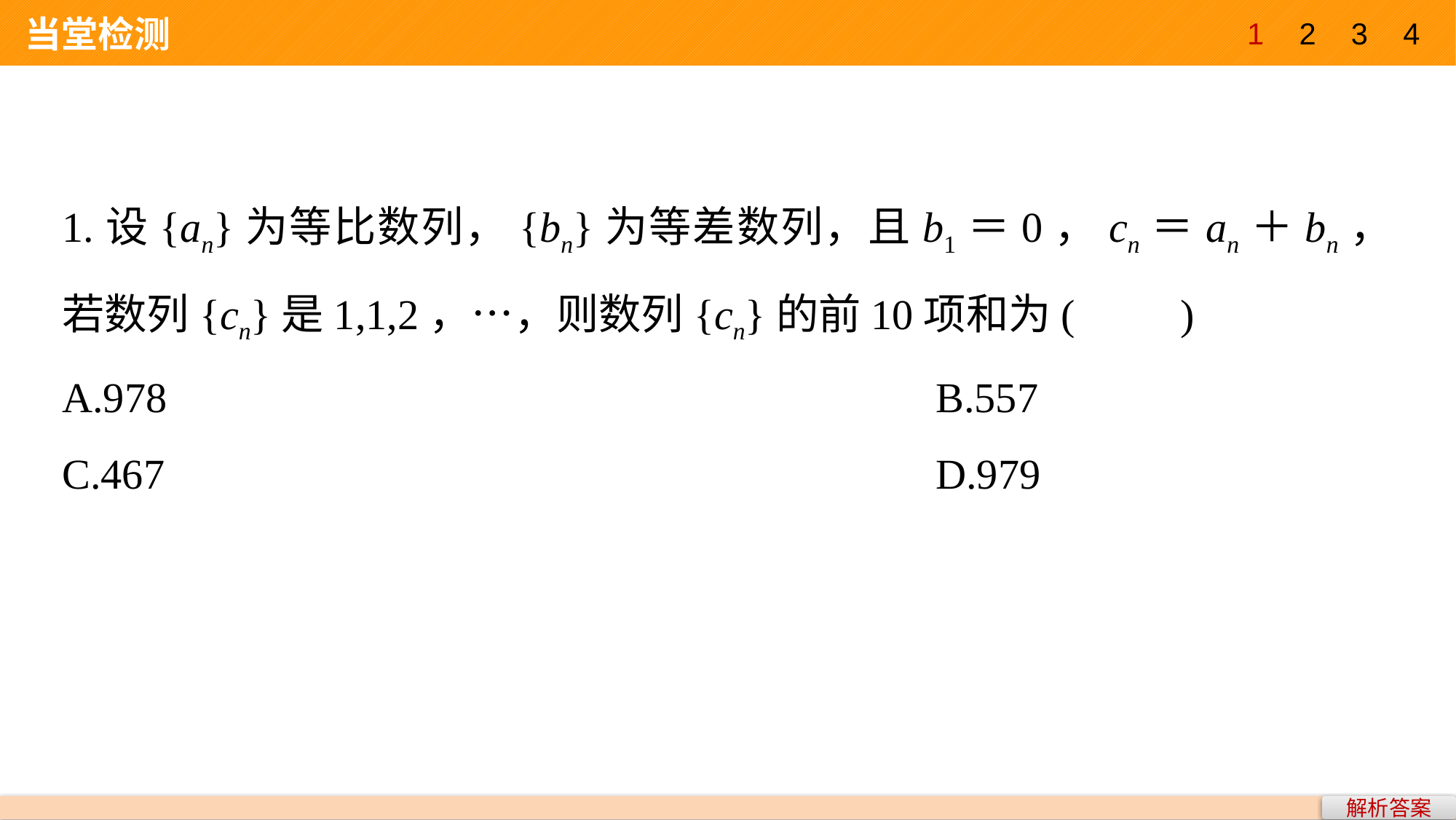

1
2
3
4
  当堂检测
1.设{an}为等比数列，{bn}为等差数列，且b1＝0，cn＝an＋bn，若数列{cn}是1,1,2，…，则数列{cn}的前10项和为(　　)
A.978  				B.557
C.467  				D.979
解析答案